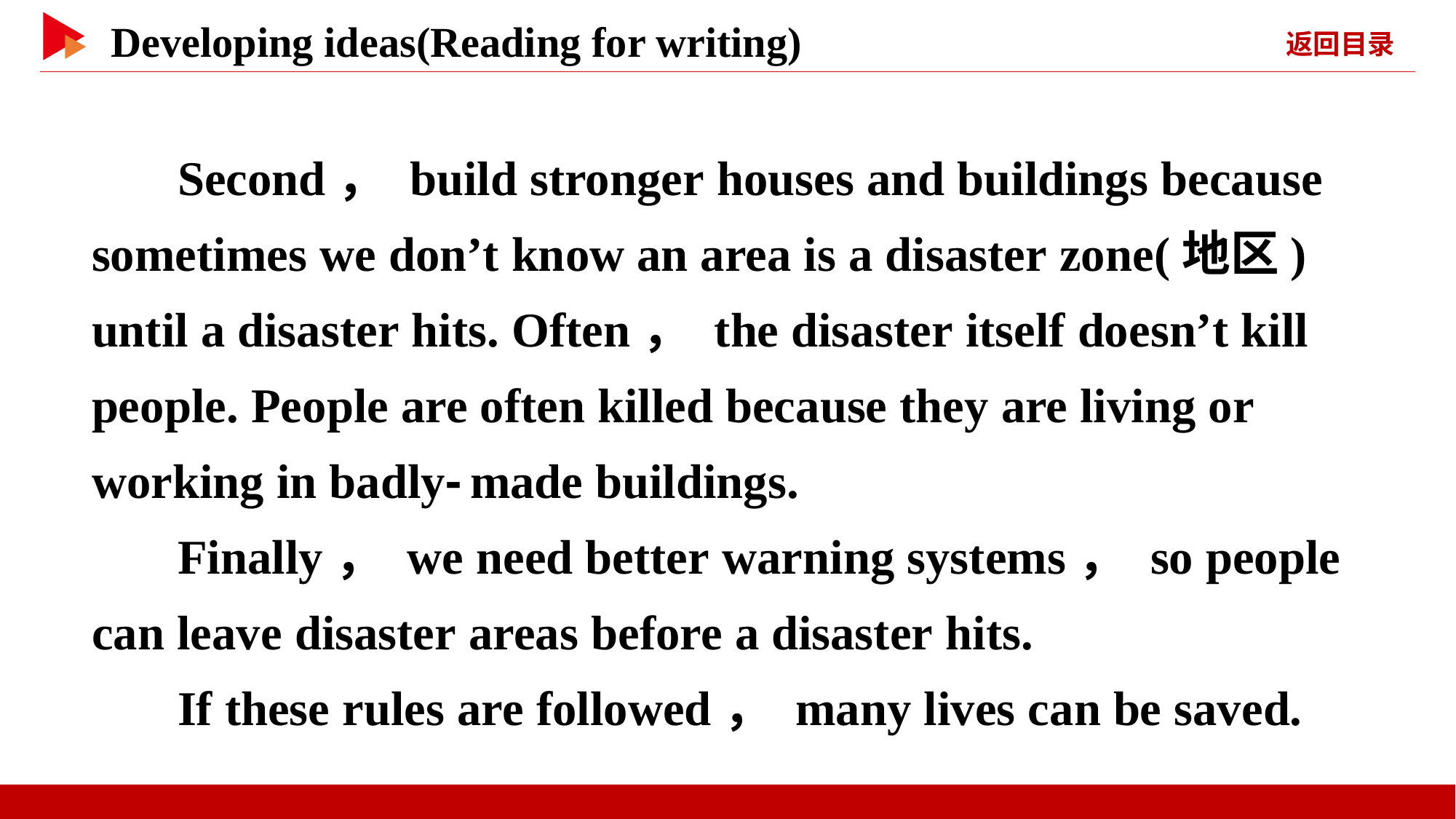

Second， build stronger houses and buildings because sometimes we don’t know an area is a disaster zone(地区) until a disaster hits. Often， the disaster itself doesn’t kill people. People are often killed because they are living or working in badly⁃made buildings.
Finally， we need better warning systems， so people can leave disaster areas before a disaster hits.
If these rules are followed， many lives can be saved.